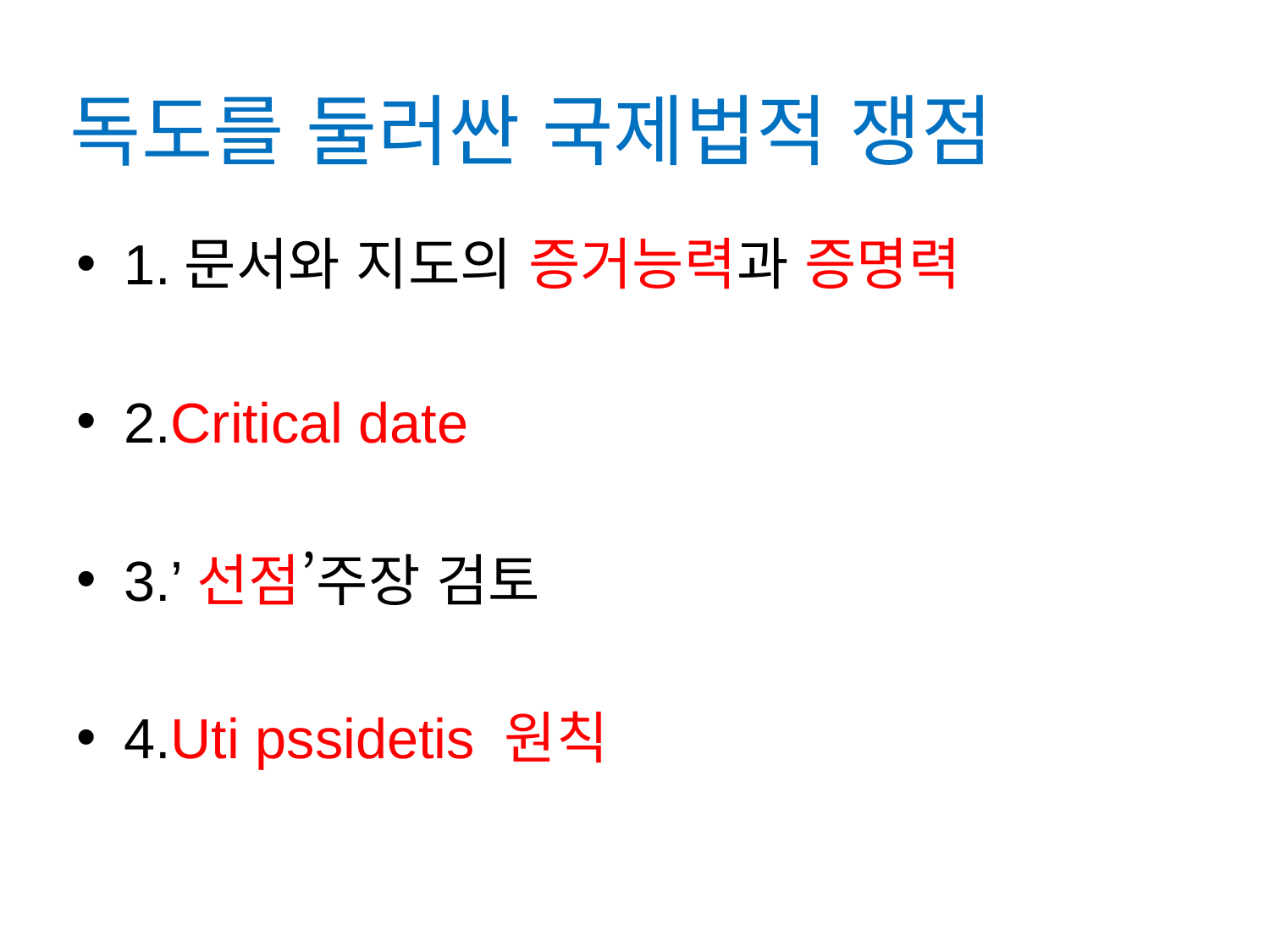

# 독도를 둘러싼 국제법적 쟁점
1.문서와 지도의 증거능력과 증명력

2.Critical date

3.’선점’주장 검토

4.Uti pssidetis 원칙